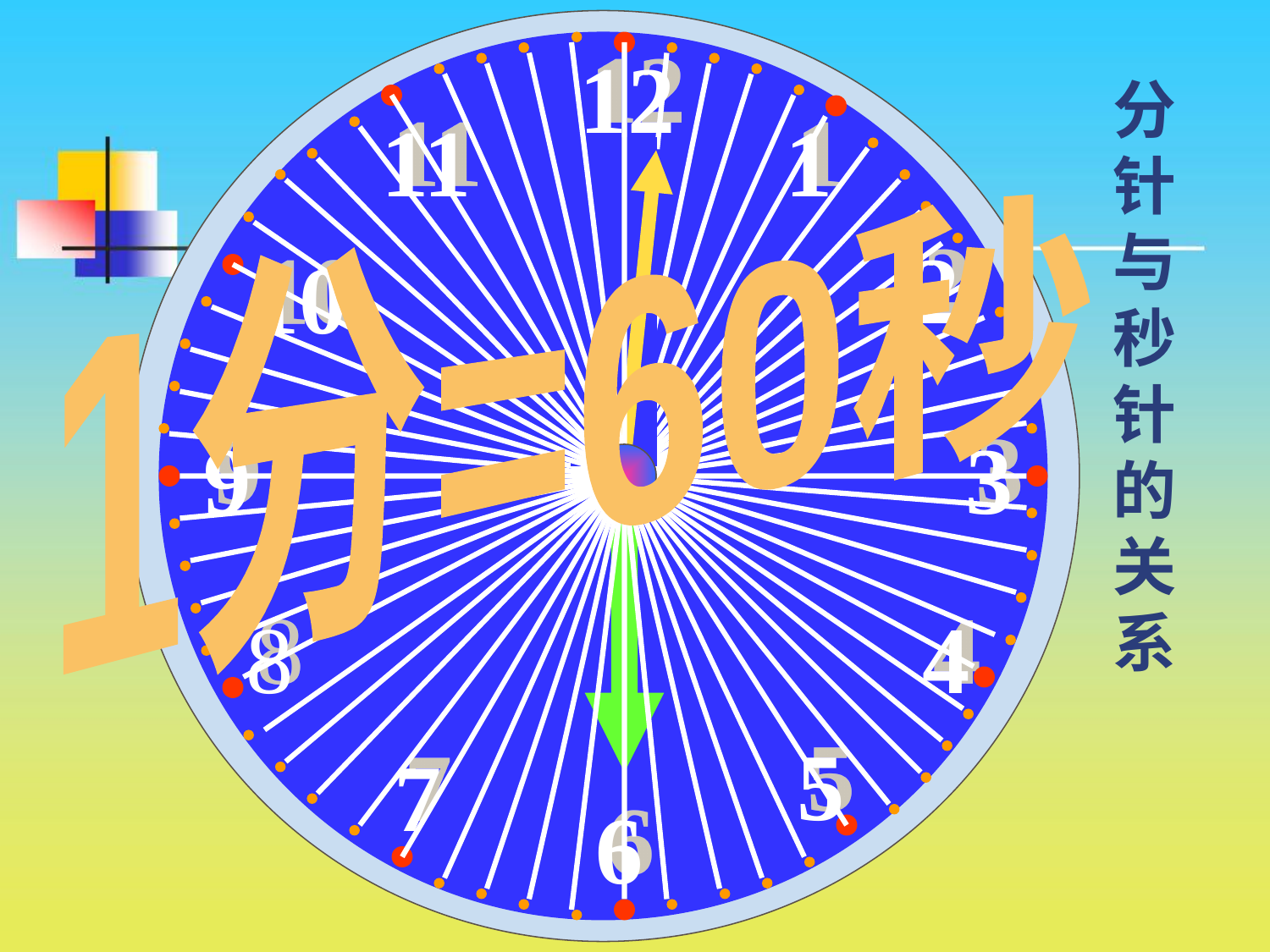

12

11
1

2
10

9
3

8
4

5

7

6

分针与秒针的关系

1分=60秒